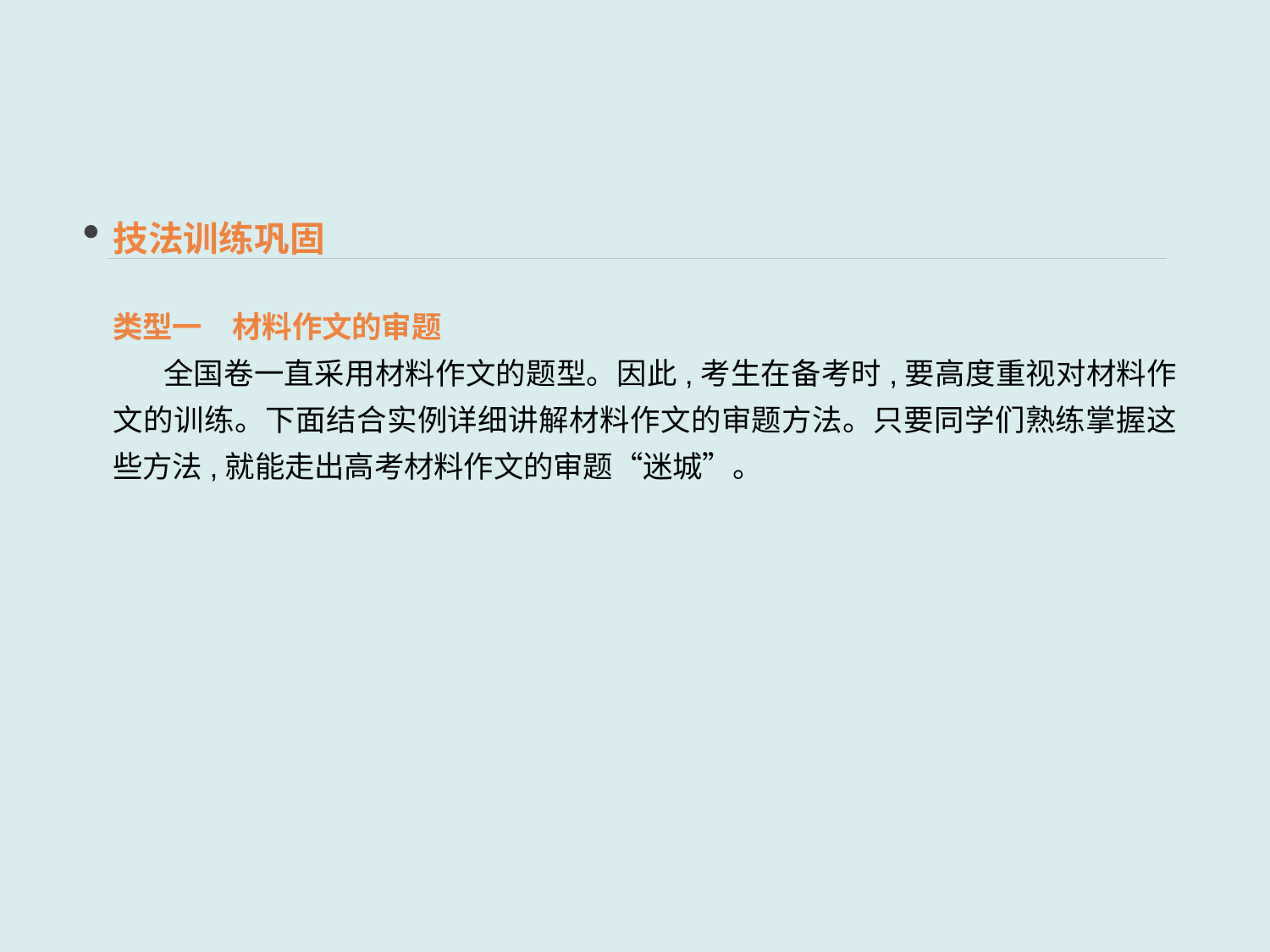

技法训练巩固

类型一　材料作文的审题
      全国卷一直采用材料作文的题型。因此,考生在备考时,要高度重视对材料作文的训练。下面结合实例详细讲解材料作文的审题方法。只要同学们熟练掌握这些方法,就能走出高考材料作文的审题“迷城”。